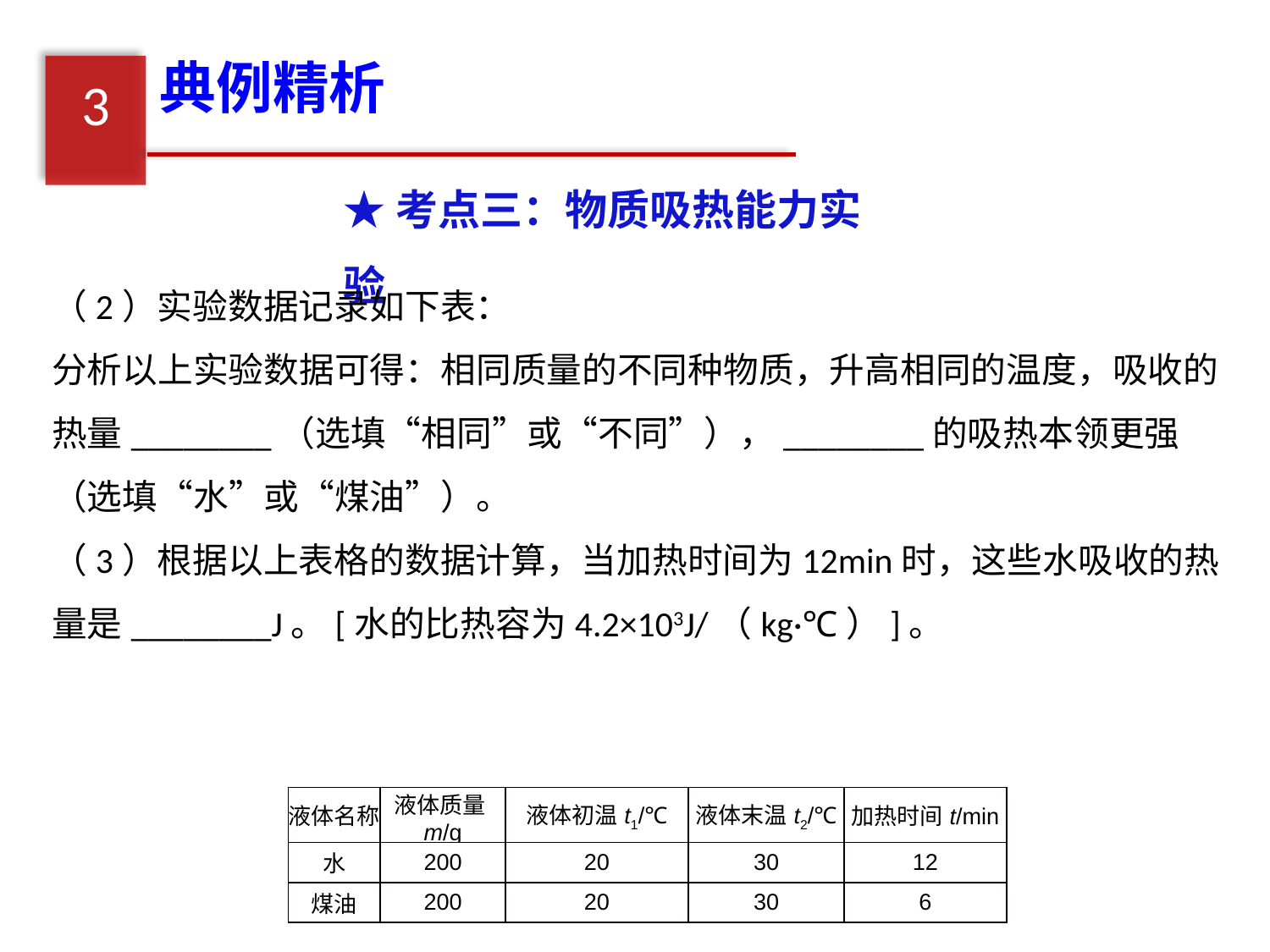

典例精析

3
★考点三：物质吸热能力实验
（2）实验数据记录如下表：
分析以上实验数据可得：相同质量的不同种物质，升高相同的温度，吸收的热量________（选填“相同”或“不同”），________的吸热本领更强（选填“水”或“煤油”）。
（3）根据以上表格的数据计算，当加热时间为12min时，这些水吸收的热量是________J。[水的比热容为4.2×103J/（kg·℃）]。
| 液体名称 | 液体质量m/g | 液体初温t1/℃ | 液体末温t2/℃ | 加热时间t/min |
| --- | --- | --- | --- | --- |
| 水 | 200 | 20 | 30 | 12 |
| 煤油 | 200 | 20 | 30 | 6 |